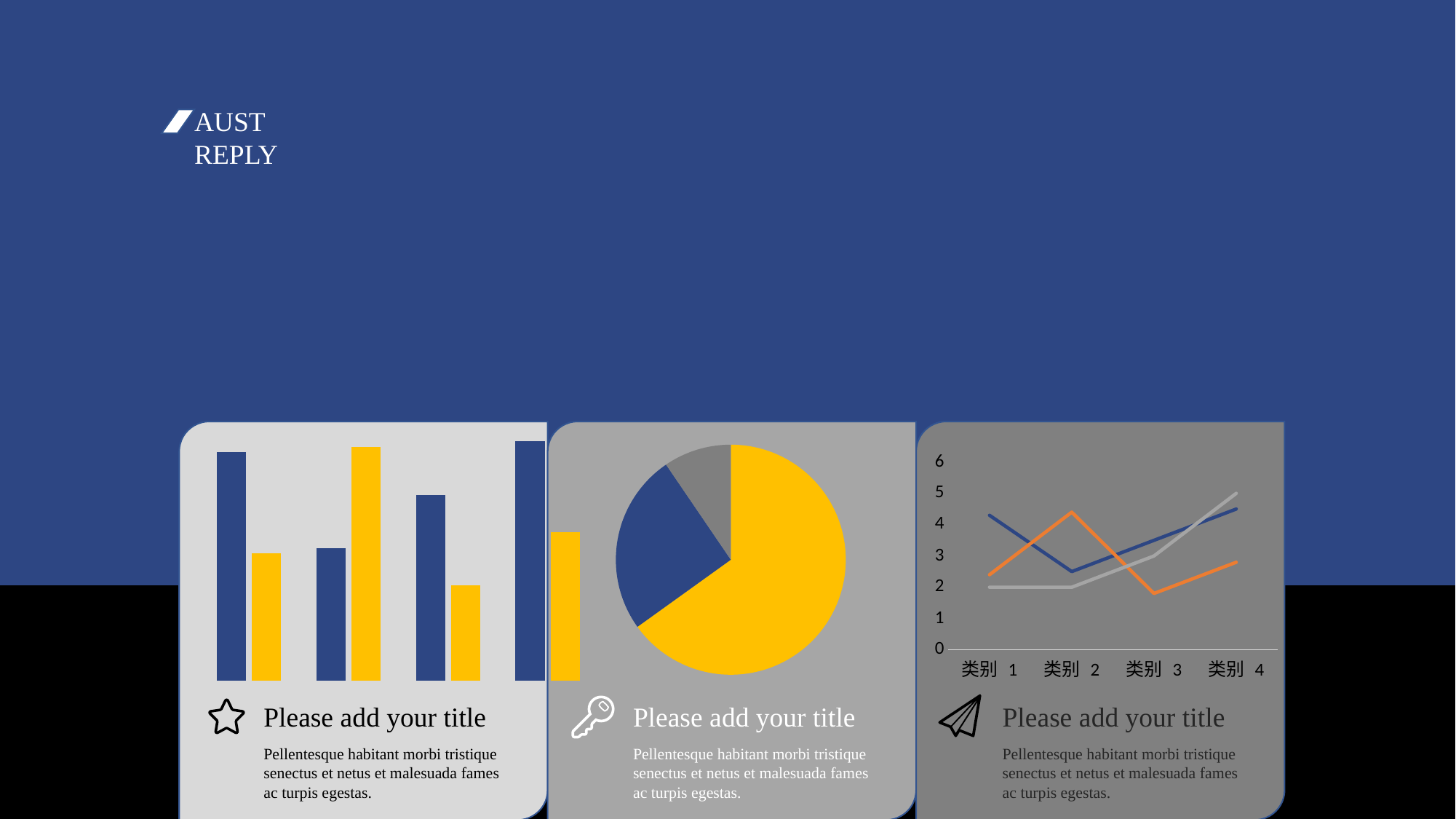

Data
& Analysis
AUST
REPLY

### Chart

| Category | 系列 1 | 系列 2 | 列1 |
|---|---|---|---|
| 类别 1 | 4.3 | 2.4 | None |
| 类别 2 | 2.5 | 4.4 | None |
| 类别 3 | 3.5 | 1.8 | None |
| 类别 4 | 4.5 | 2.8 | None |

### Chart

| Category | 销售额 |
|---|---|
| 第一季度 | 8.2 |
| 第二季度 | 3.2 |
|  | None |
| 第四季度 | 1.2 |

### Chart

| Category | 系列 1 | 系列 2 | 系列 3 |
|---|---|---|---|
| 类别 1 | 4.3 | 2.4 | 2.0 |
| 类别 2 | 2.5 | 4.4 | 2.0 |
| 类别 3 | 3.5 | 1.8 | 3.0 |
| 类别 4 | 4.5 | 2.8 | 5.0 |
Please add your title

Pellentesque habitant morbi tristique senectus et netus et malesuada fames ac turpis egestas.
Please add your title

Pellentesque habitant morbi tristique senectus et netus et malesuada fames ac turpis egestas.

Please add your title
Pellentesque habitant morbi tristique senectus et netus et malesuada fames ac turpis egestas.